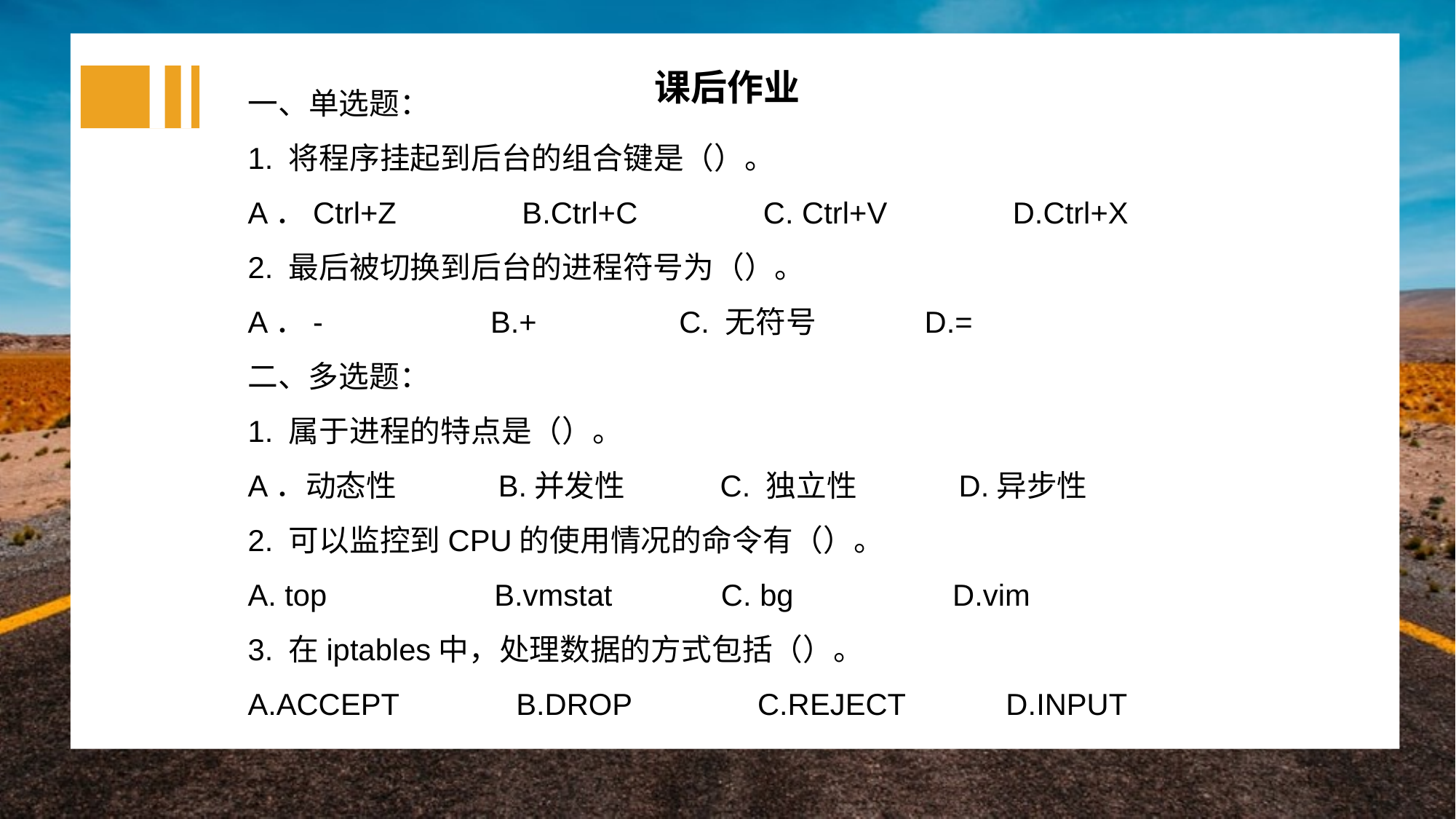

课后作业
一、单选题：
1. 将程序挂起到后台的组合键是（）。
A．Ctrl+Z               B.Ctrl+C               C. Ctrl+V               D.Ctrl+X
2. 最后被切换到后台的进程符号为（）。
A．-                    B.+                 C. 无符号               D.=
二、多选题：
1. 属于进程的特点是（）。
A．动态性              B.并发性             C. 独立性              D.异步性
2. 可以监控到CPU的使用情况的命令有（）。
A. top                    B.vmstat             C. bg                   D.vim
3. 在iptables中，处理数据的方式包括（）。
A.ACCEPT              B.DROP               C.REJECT            D.INPUT